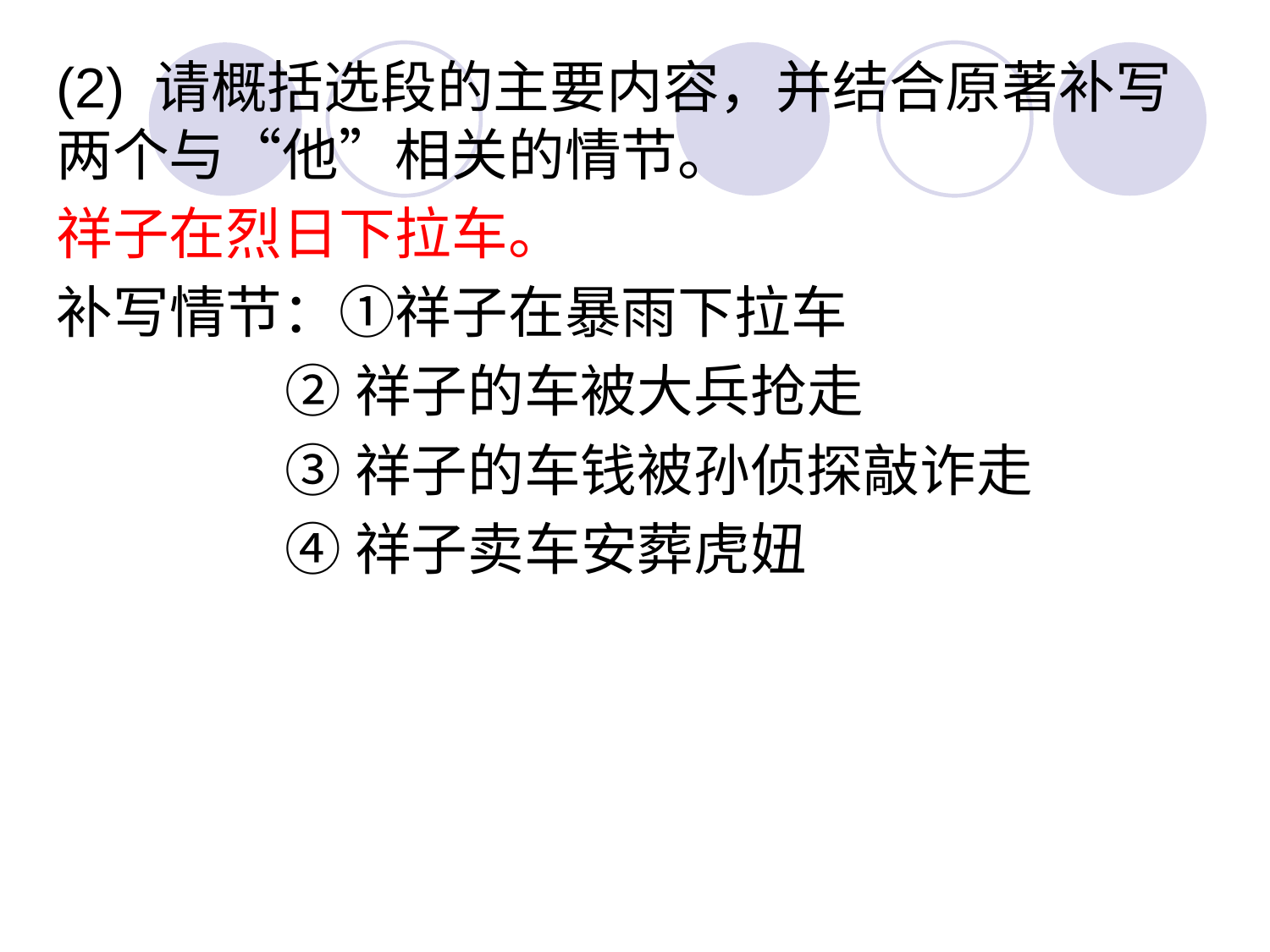

(2) 请概括选段的主要内容，并结合原著补写两个与“他”相关的情节。
祥子在烈日下拉车。
补写情节：①祥子在暴雨下拉车
                  ②祥子的车被大兵抢走
                  ③祥子的车钱被孙侦探敲诈走
                  ④祥子卖车安葬虎妞